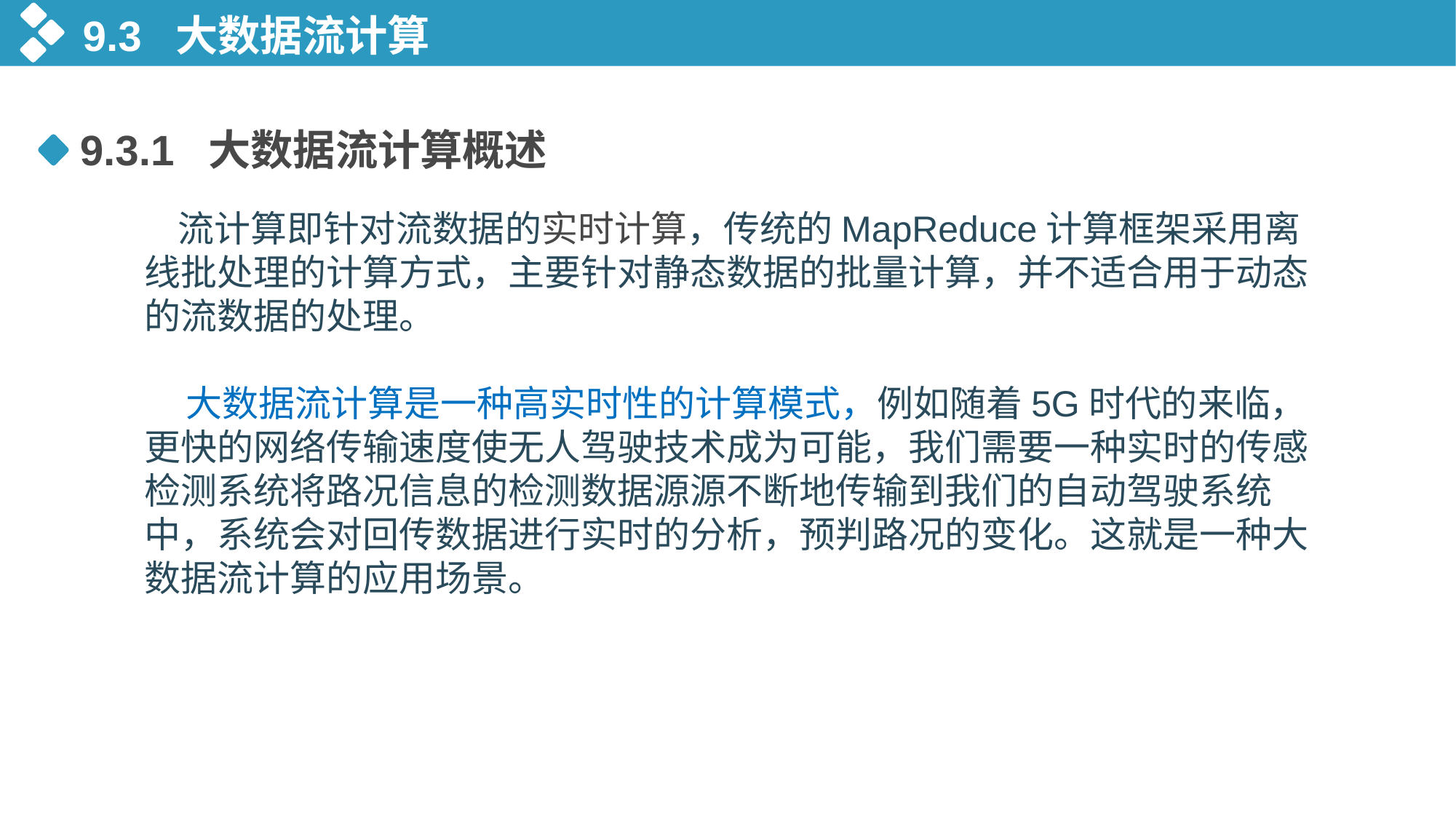

9.3  大数据流计算
9.3.1  大数据流计算概述

   流计算即针对流数据的实时计算，传统的MapReduce计算框架采用离线批处理的计算方式，主要针对静态数据的批量计算，并不适合用于动态的流数据的处理。

    大数据流计算是一种高实时性的计算模式，例如随着5G时代的来临，更快的网络传输速度使无人驾驶技术成为可能，我们需要一种实时的传感检测系统将路况信息的检测数据源源不断地传输到我们的自动驾驶系统中，系统会对回传数据进行实时的分析，预判路况的变化。这就是一种大数据流计算的应用场景。